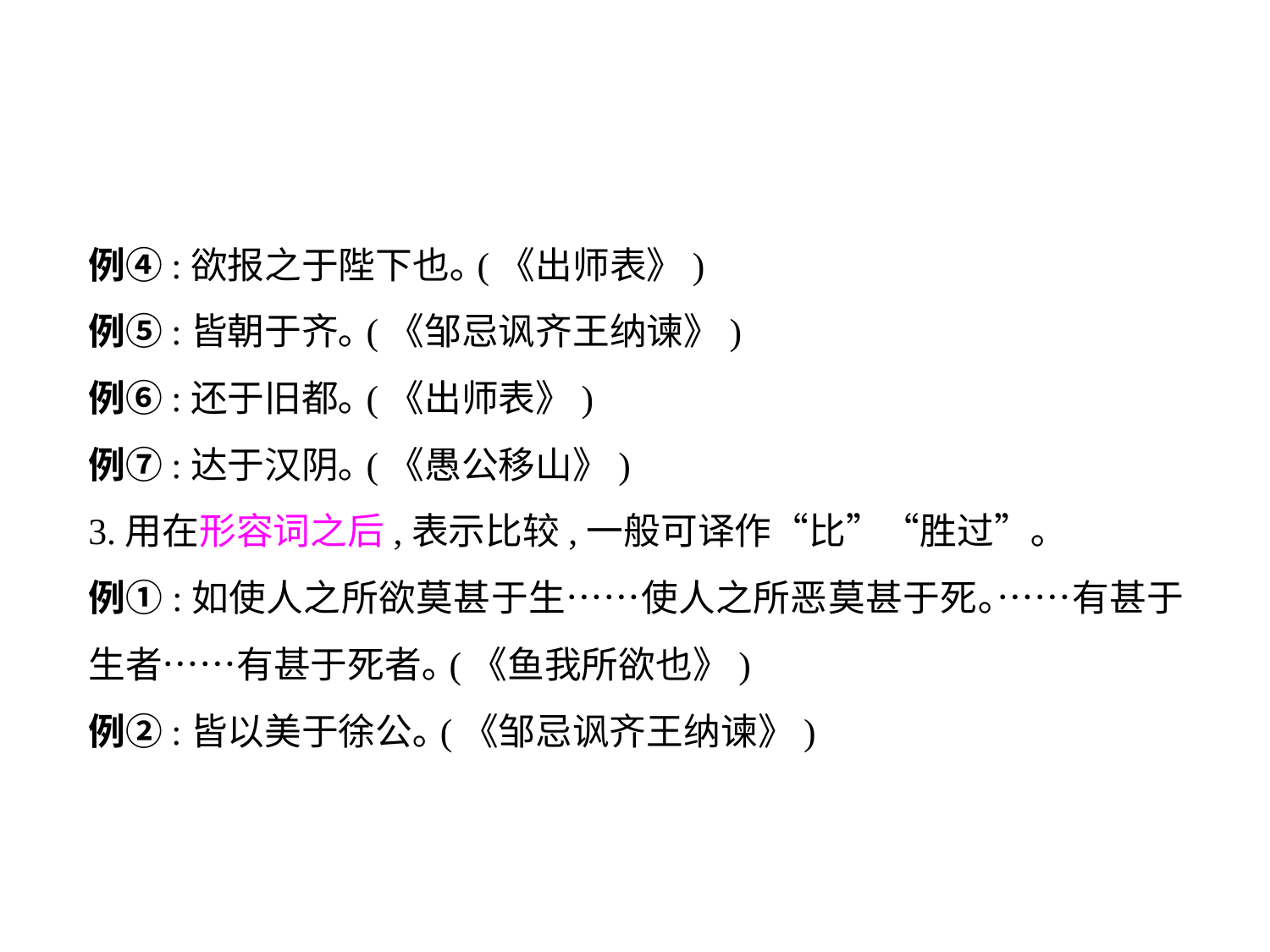

例④:欲报之于陛下也｡(《出师表》)
例⑤:皆朝于齐｡(《邹忌讽齐王纳谏》)
例⑥:还于旧都｡(《出师表》)
例⑦:达于汉阴｡(《愚公移山》)
3.用在形容词之后,表示比较,一般可译作“比”“胜过”｡
例①:如使人之所欲莫甚于生……使人之所恶莫甚于死｡……有甚于生者……有甚于死者｡(《鱼我所欲也》)
例②:皆以美于徐公｡(《邹忌讽齐王纳谏》)